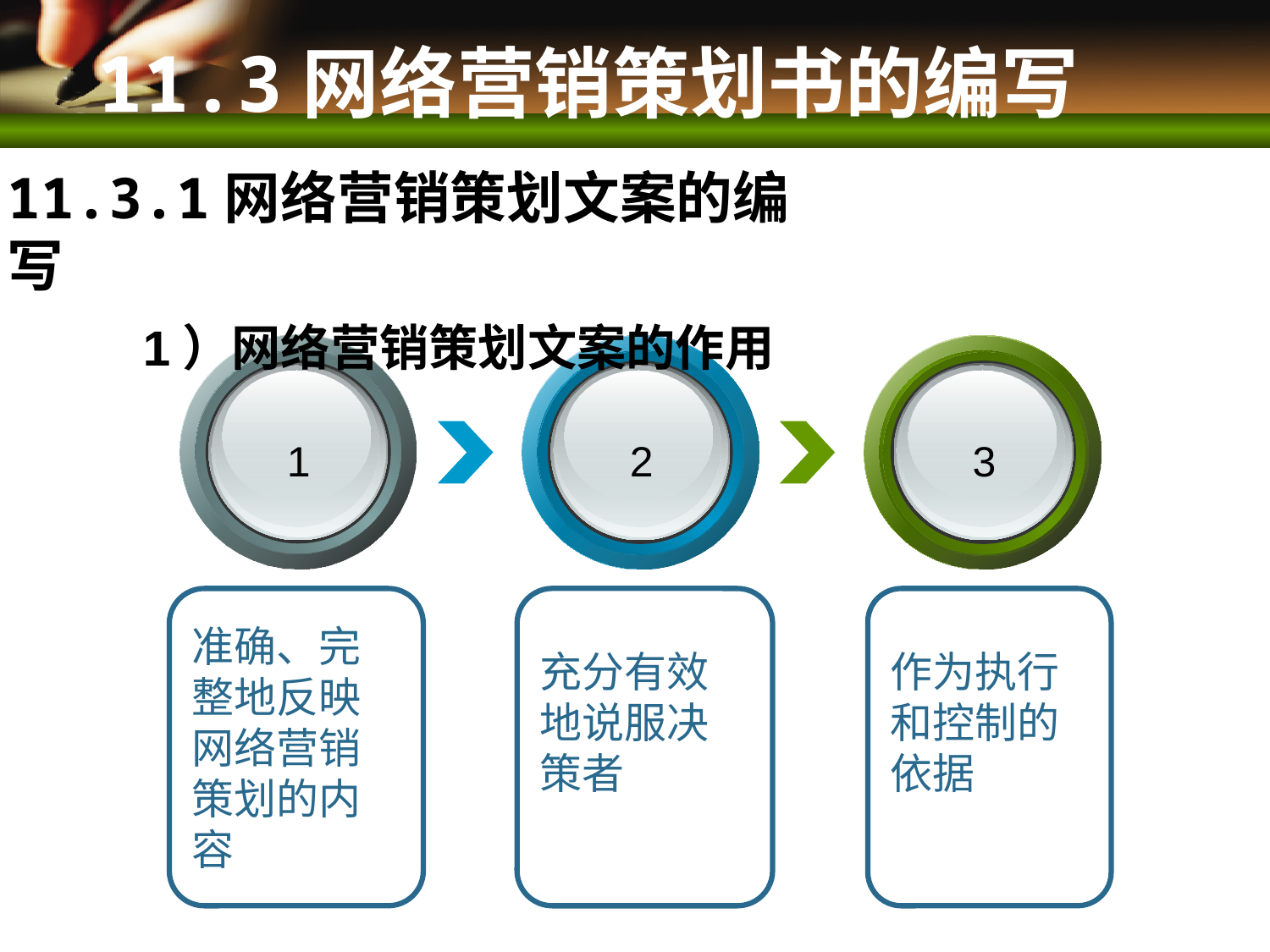

11.3网络营销策划书的编写
11.3.1网络营销策划文案的编写
    1）网络营销策划文案的作用

1
2
3
准确、完整地反映网络营销策划的内容
充分有效地说服决策者

作为执行和控制的依据